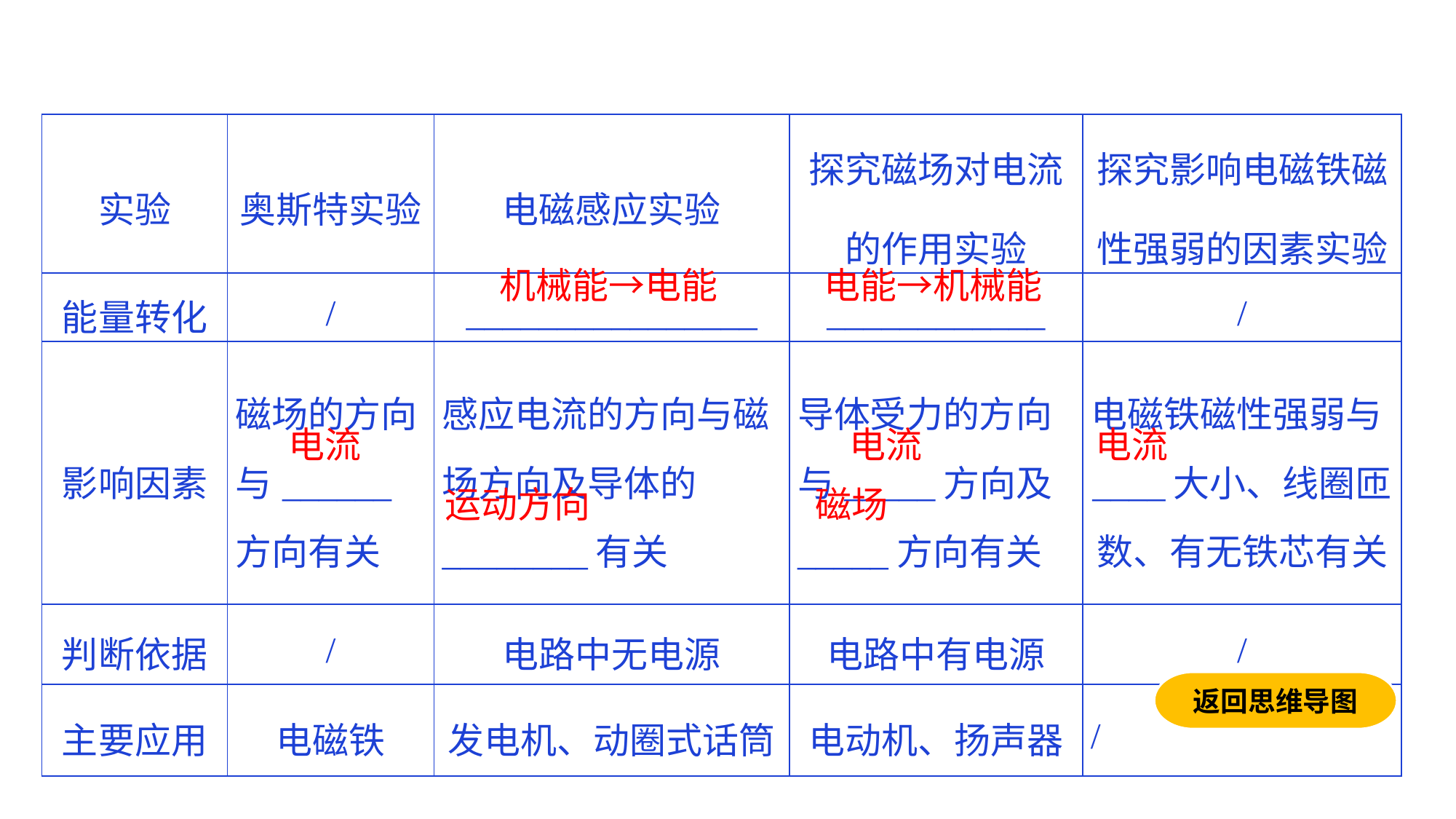

| 实验 | 奥斯特实验 | 电磁感应实验 | 探究磁场对电流的作用实验 | 探究影响电磁铁磁性强弱的因素实验 |
| --- | --- | --- | --- | --- |
| 能量转化 | / | \_\_\_\_\_\_\_\_\_\_\_\_\_\_\_\_ | \_\_\_\_\_\_\_\_\_\_\_\_ | / |
| 影响因素 | 磁场的方向与\_\_\_\_\_\_方向有关 | 感应电流的方向与磁场方向及导体的\_\_\_\_\_\_\_\_有关 | 导体受力的方向与\_\_\_\_\_方向及\_\_\_\_\_方向有关 | 电磁铁磁性强弱与\_\_\_\_大小、线圈匝数、有无铁芯有关 |
| 判断依据 | / | 电路中无电源 | 电路中有电源 | / |
| 主要应用 | 电磁铁 | 发电机、动圈式话筒 | 电动机、扬声器 | / |
机械能→电能
电能→机械能
电流
电流
电流
运动方向
磁场
返回思维导图